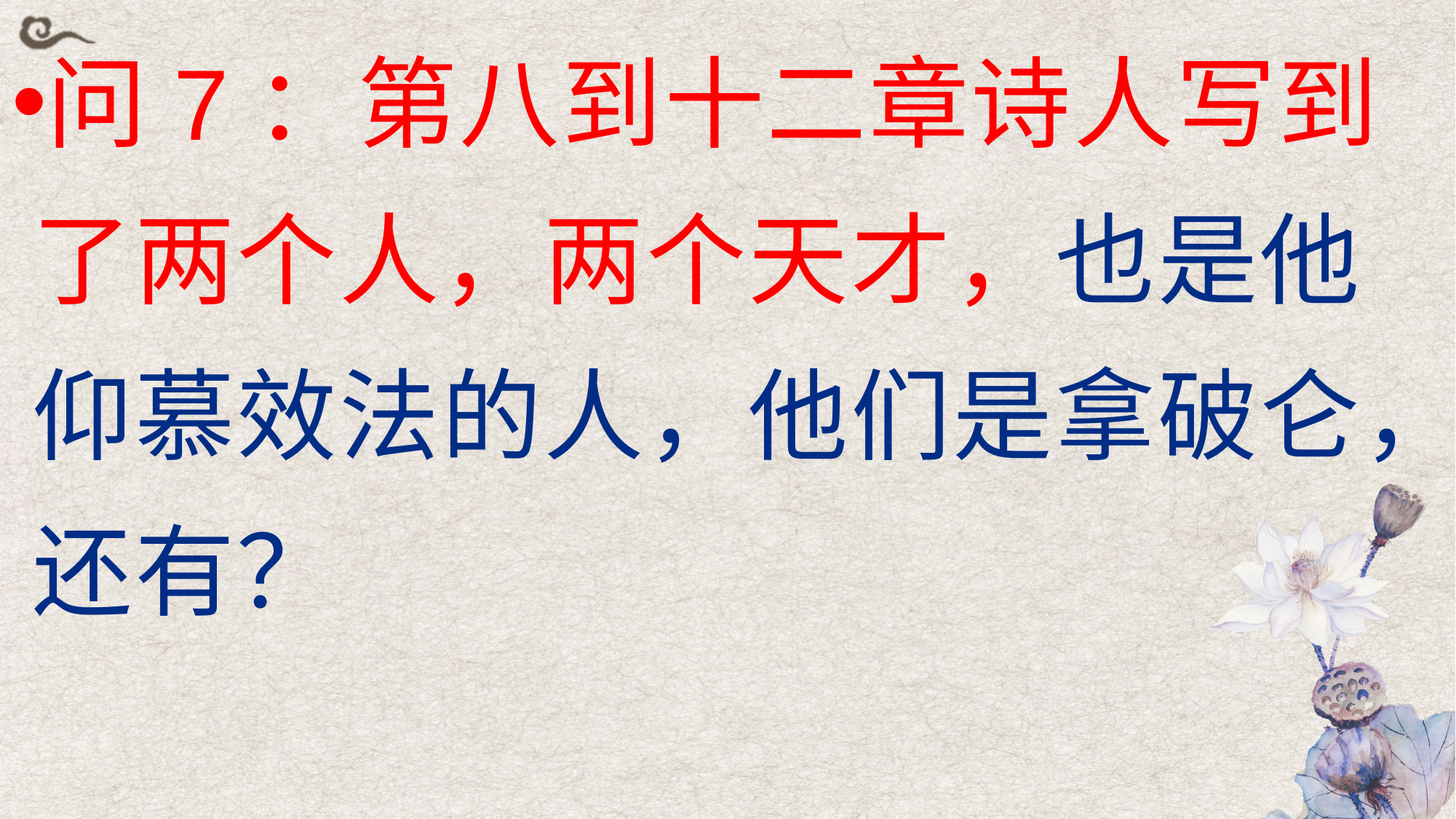

问7：第八到十二章诗人写到了两个人，两个天才，也是他仰慕效法的人，他们是拿破仑，还有？
#